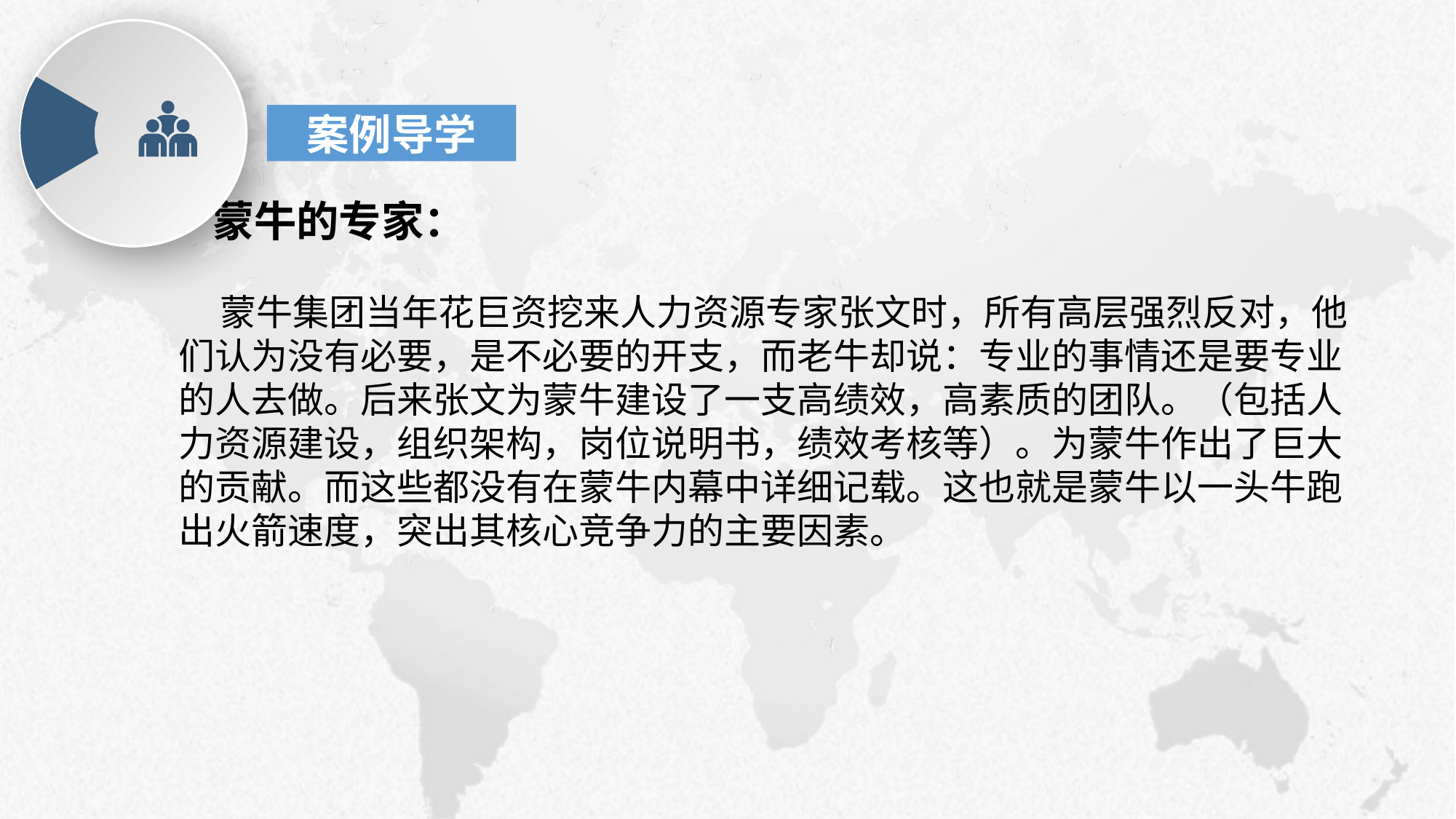

案例导学
   蒙牛的专家：

    蒙牛集团当年花巨资挖来人力资源专家张文时，所有高层强烈反对，他们认为没有必要，是不必要的开支，而老牛却说：专业的事情还是要专业的人去做。后来张文为蒙牛建设了一支高绩效，高素质的团队。（包括人力资源建设，组织架构，岗位说明书，绩效考核等）。为蒙牛作出了巨大的贡献。而这些都没有在蒙牛内幕中详细记载。这也就是蒙牛以一头牛跑出火箭速度，突出其核心竞争力的主要因素。